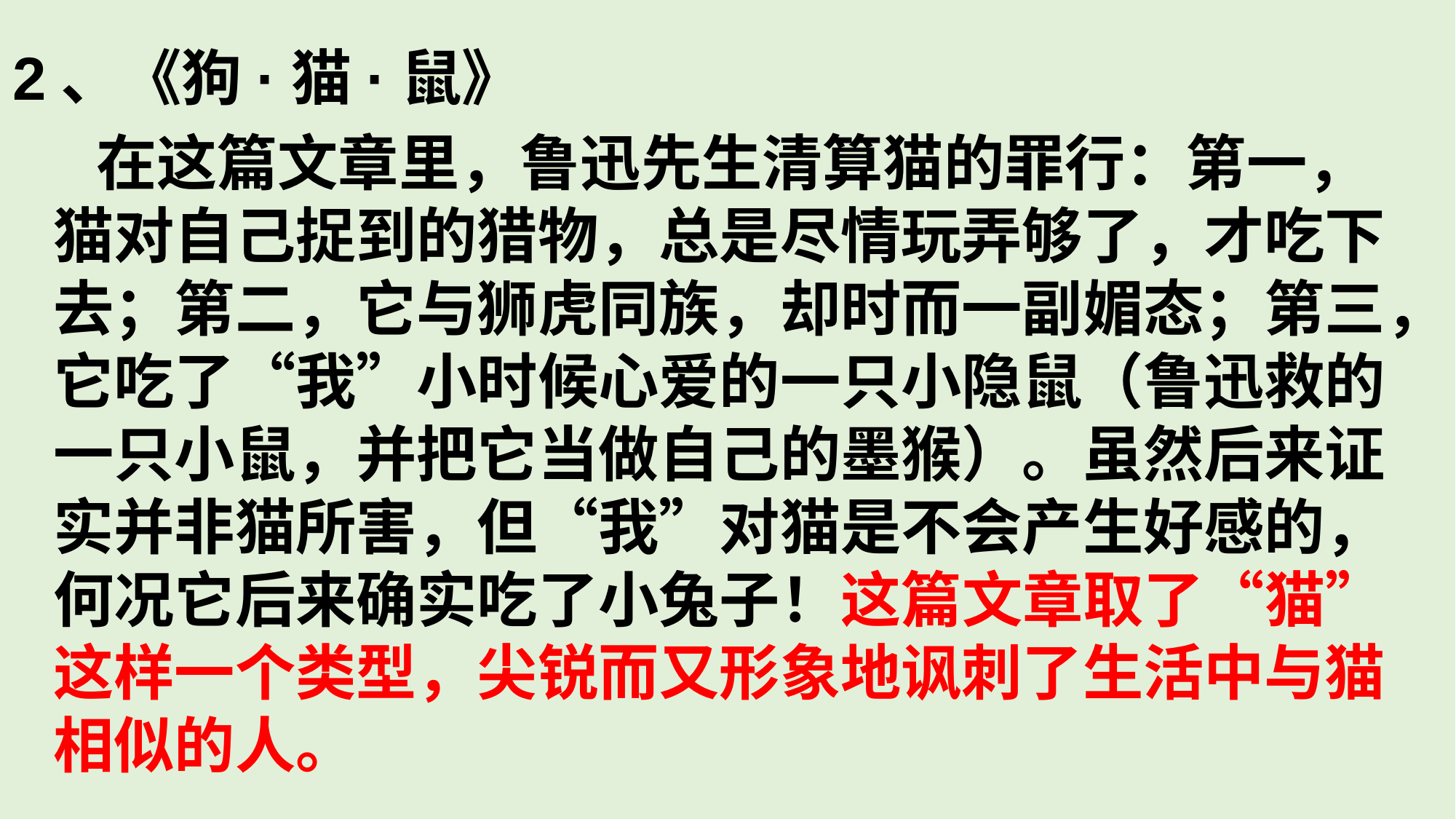

#
2、《狗·猫·鼠》
     在这篇文章里，鲁迅先生清算猫的罪行：第一，猫对自己捉到的猎物，总是尽情玩弄够了，才吃下去；第二，它与狮虎同族，却时而一副媚态；第三，它吃了“我”小时候心爱的一只小隐鼠（鲁迅救的一只小鼠，并把它当做自己的墨猴）。虽然后来证实并非猫所害，但“我”对猫是不会产生好感的，何况它后来确实吃了小兔子！这篇文章取了“猫”这样一个类型，尖锐而又形象地讽刺了生活中与猫相似的人。